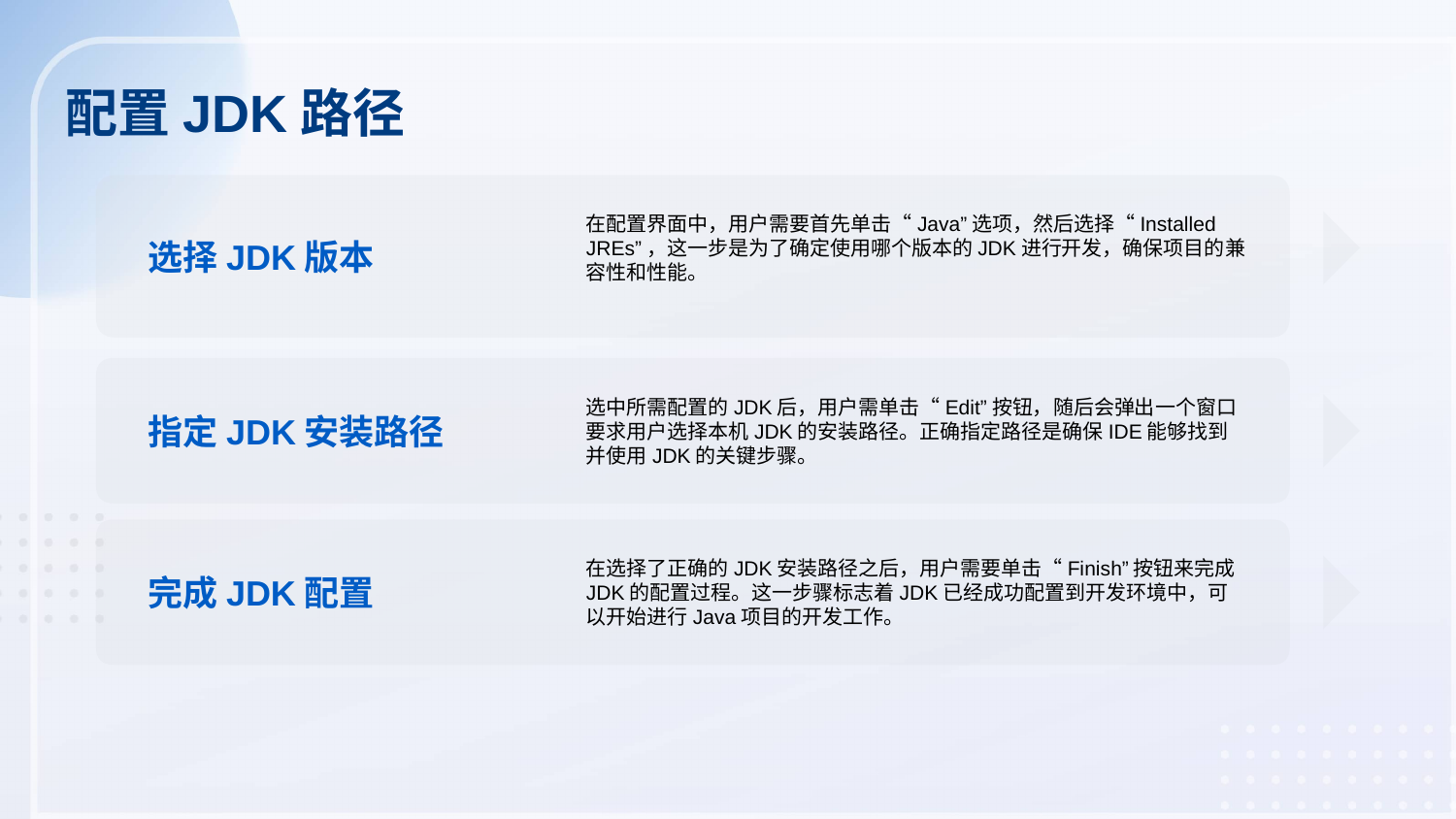

配置JDK路径

在配置界面中，用户需要首先单击“Java”选项，然后选择“Installed JREs”，这一步是为了确定使用哪个版本的JDK进行开发，确保项目的兼容性和性能。
选择JDK版本

选中所需配置的JDK后，用户需单击“Edit”按钮，随后会弹出一个窗口要求用户选择本机JDK的安装路径。正确指定路径是确保IDE能够找到并使用JDK的关键步骤。
指定JDK安装路径

在选择了正确的JDK安装路径之后，用户需要单击“Finish”按钮来完成JDK的配置过程。这一步骤标志着JDK已经成功配置到开发环境中，可以开始进行Java项目的开发工作。
完成JDK配置